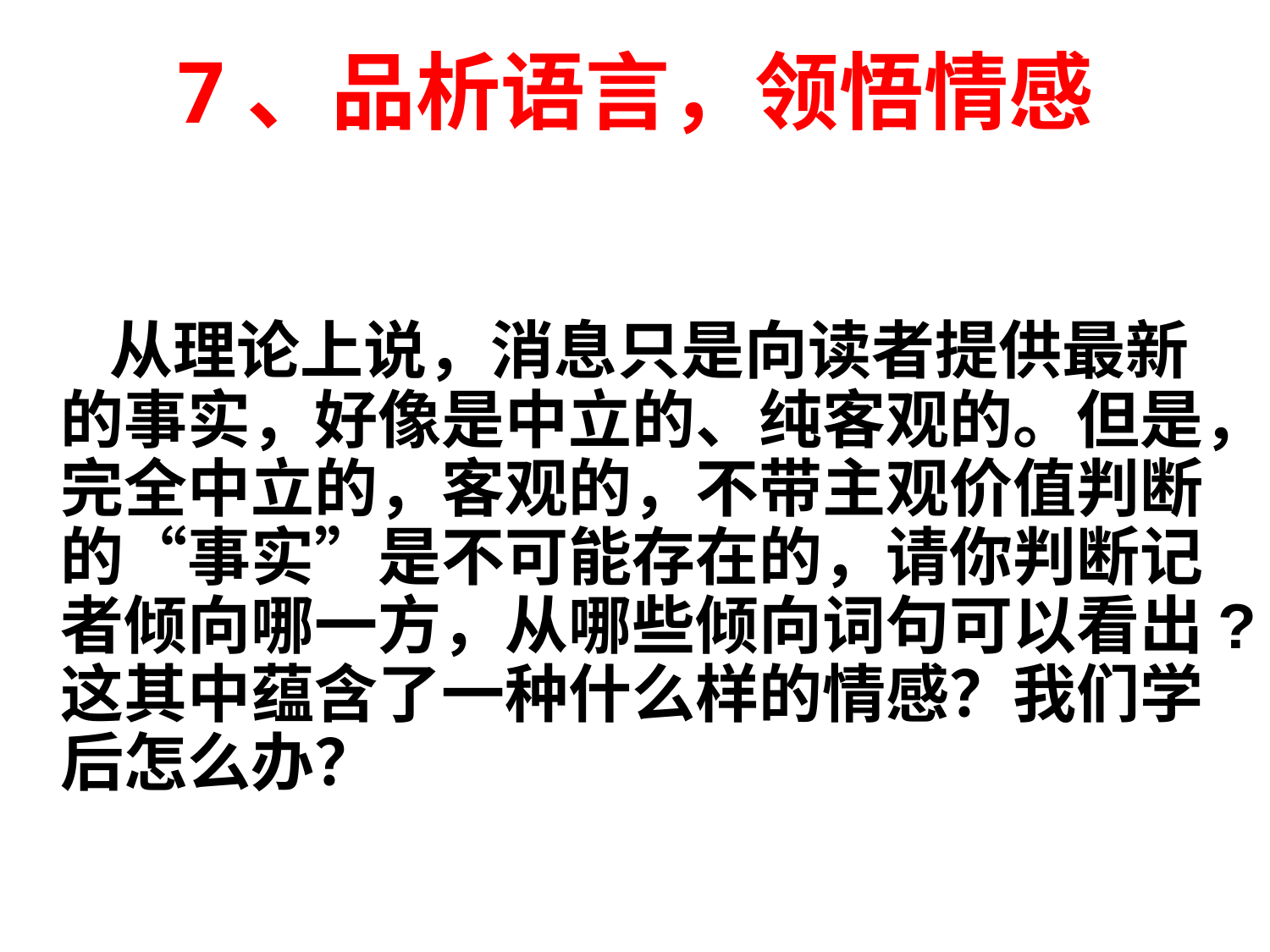

# 7、品析语言，领悟情感
     从理论上说，消息只是向读者提供最新的事实，好像是中立的、纯客观的。但是，完全中立的，客观的，不带主观价值判断的“事实”是不可能存在的，请你判断记者倾向哪一方，从哪些倾向词句可以看出?这其中蕴含了一种什么样的情感？我们学后怎么办？